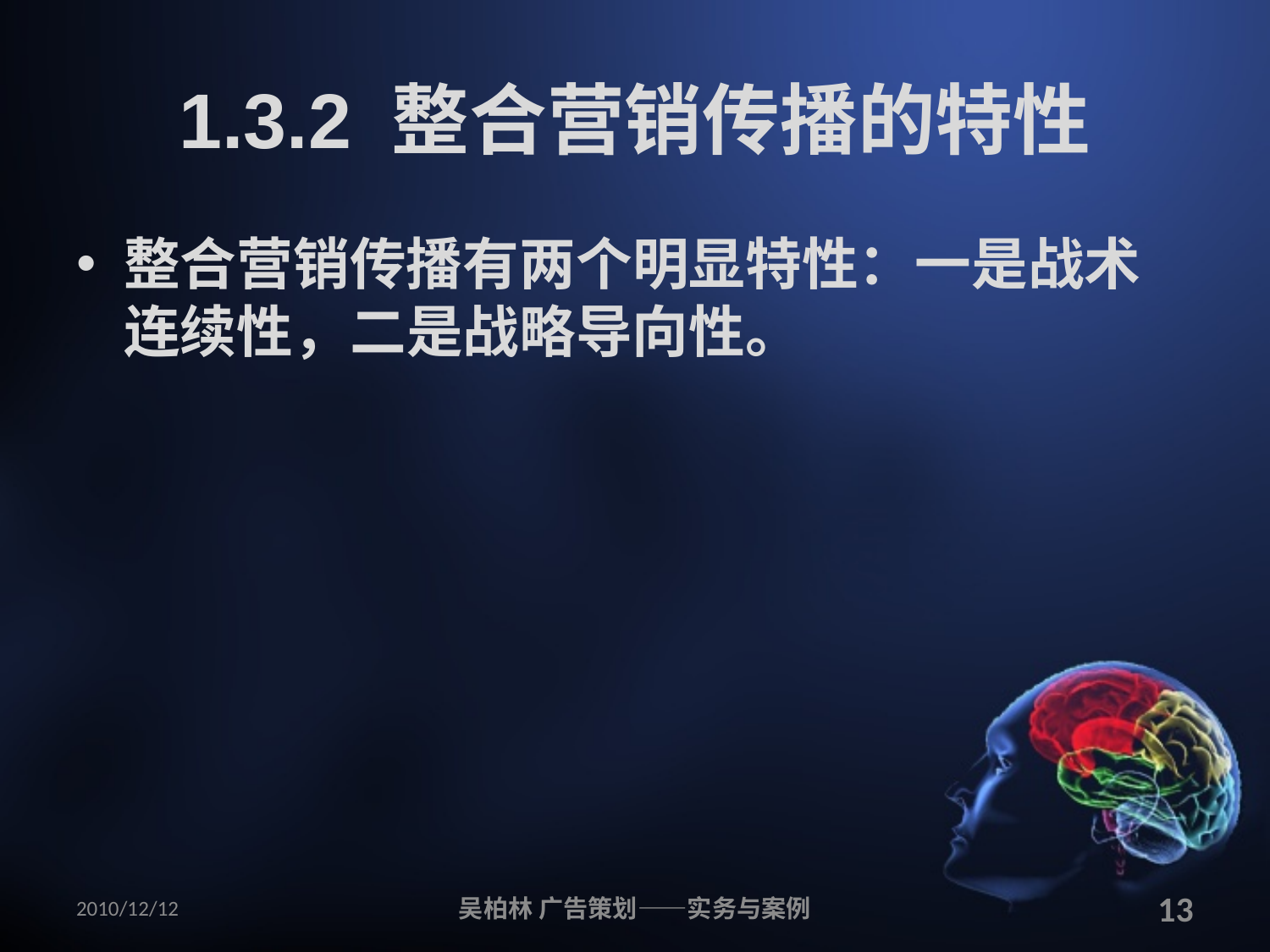

# 1.3.2 整合营销传播的特性
整合营销传播有两个明显特性：一是战术连续性，二是战略导向性。
2010/12/12
吴柏林 广告策划——实务与案例
13